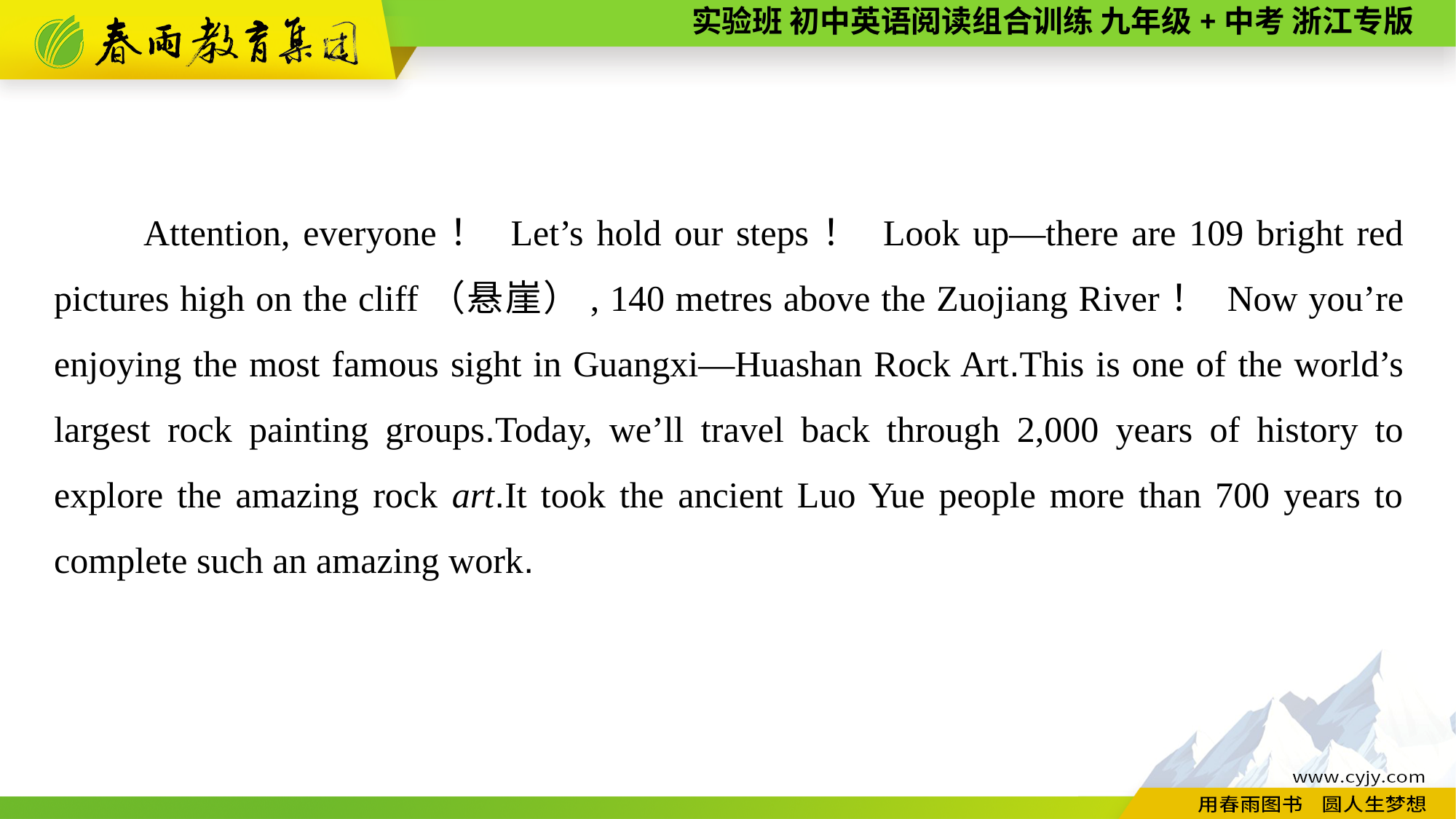

Attention, everyone！ Let’s hold our steps！ Look up—there are 109 bright red pictures high on the cliff（悬崖）, 140 metres above the Zuojiang River！ Now you’re enjoying the most famous sight in Guangxi—Huashan Rock Art.This is one of the world’s largest rock painting groups.Today, we’ll travel back through 2,000 years of history to explore the amazing rock art.It took the ancient Luo Yue people more than 700 years to complete such an amazing work.